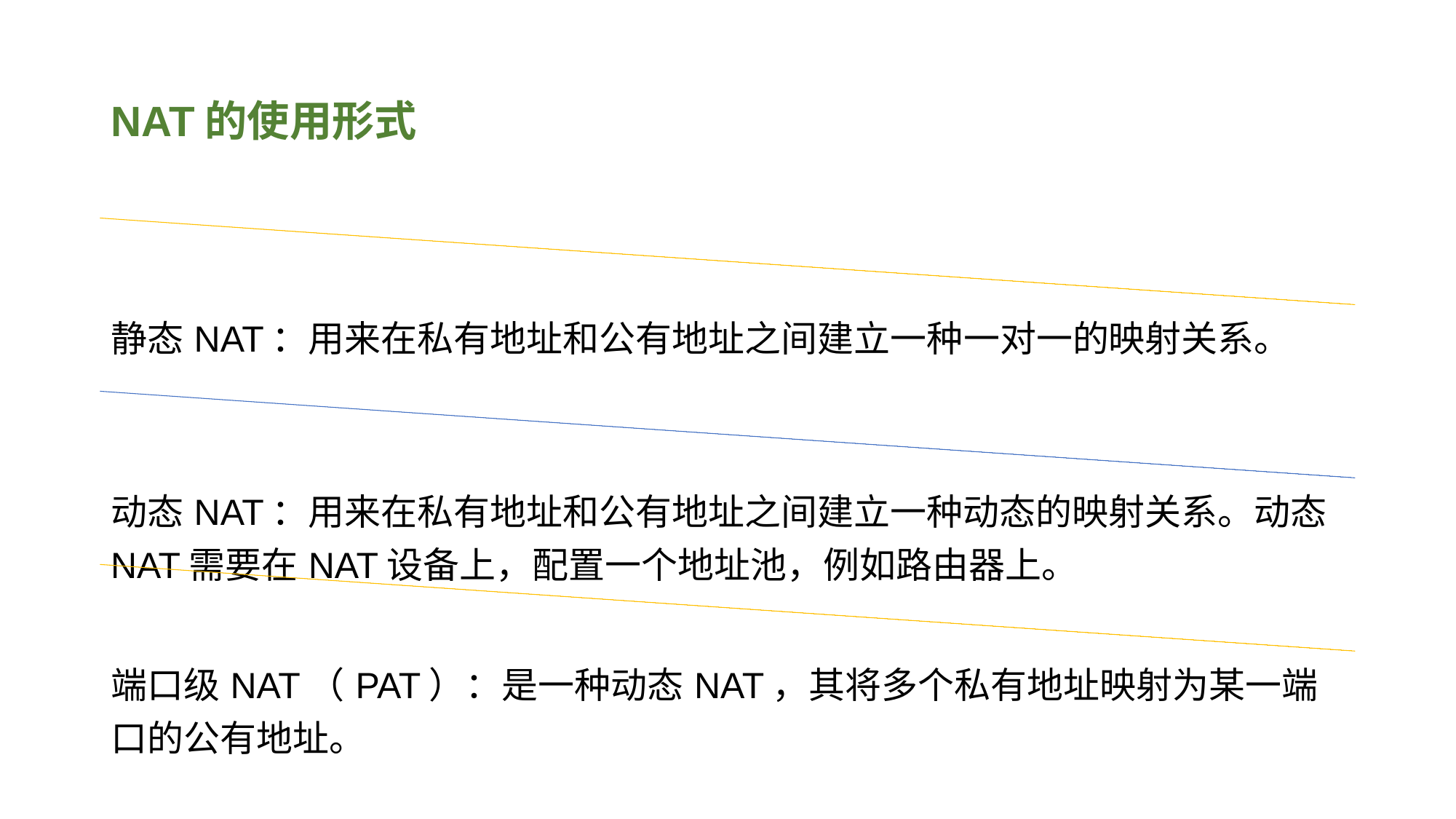

# NAT的使用形式
静态NAT：用来在私有地址和公有地址之间建立一种一对一的映射关系。
动态NAT：用来在私有地址和公有地址之间建立一种动态的映射关系。动态NAT需要在NAT设备上，配置一个地址池，例如路由器上。
端口级NAT（PAT）：是一种动态NAT，其将多个私有地址映射为某一端口的公有地址。